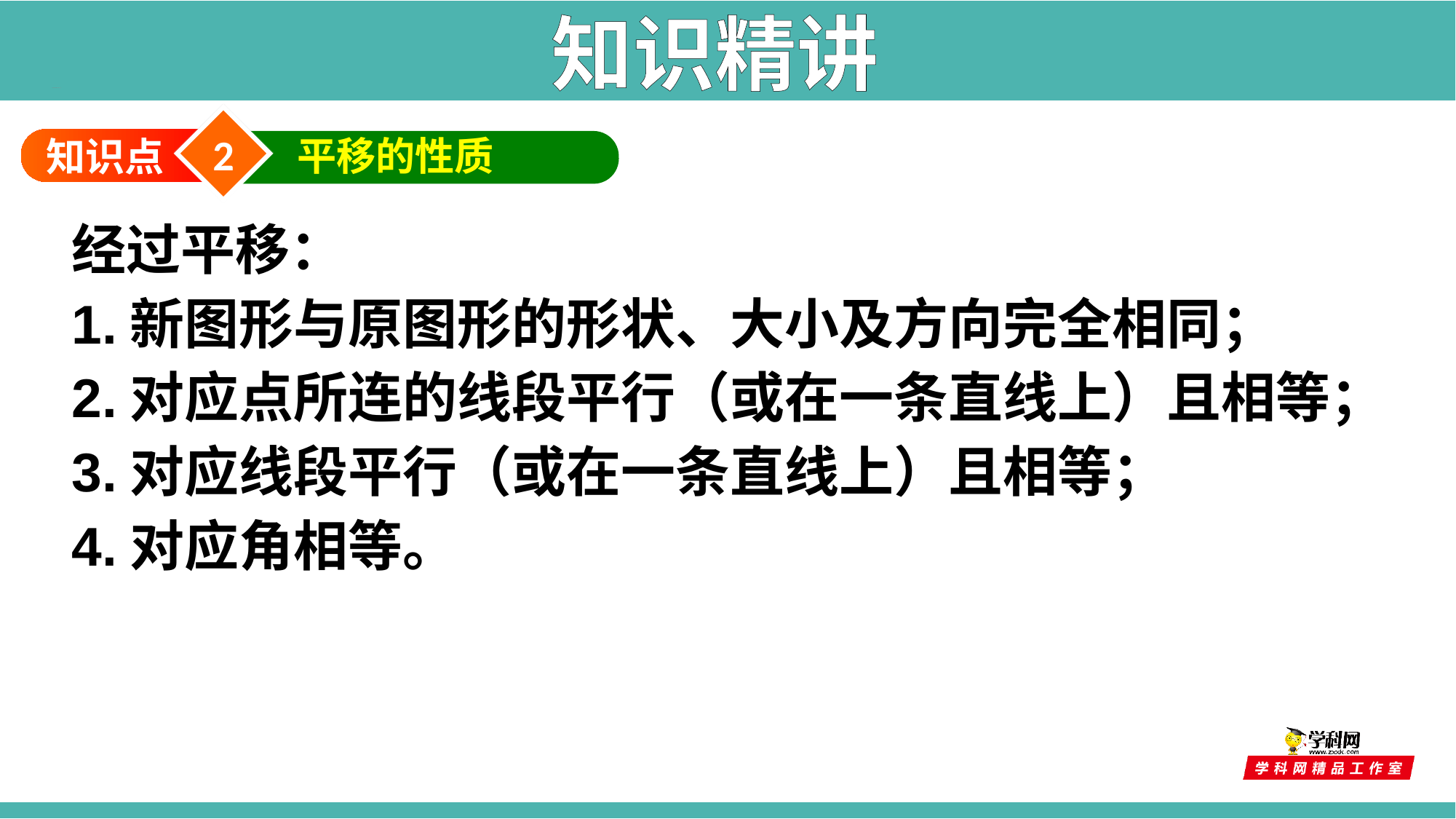

知识精讲
2
平移的性质
知识点

经过平移：
1.新图形与原图形的形状、大小及方向完全相同；
2.对应点所连的线段平行（或在一条直线上）且相等；
3.对应线段平行（或在一条直线上）且相等；
4.对应角相等。